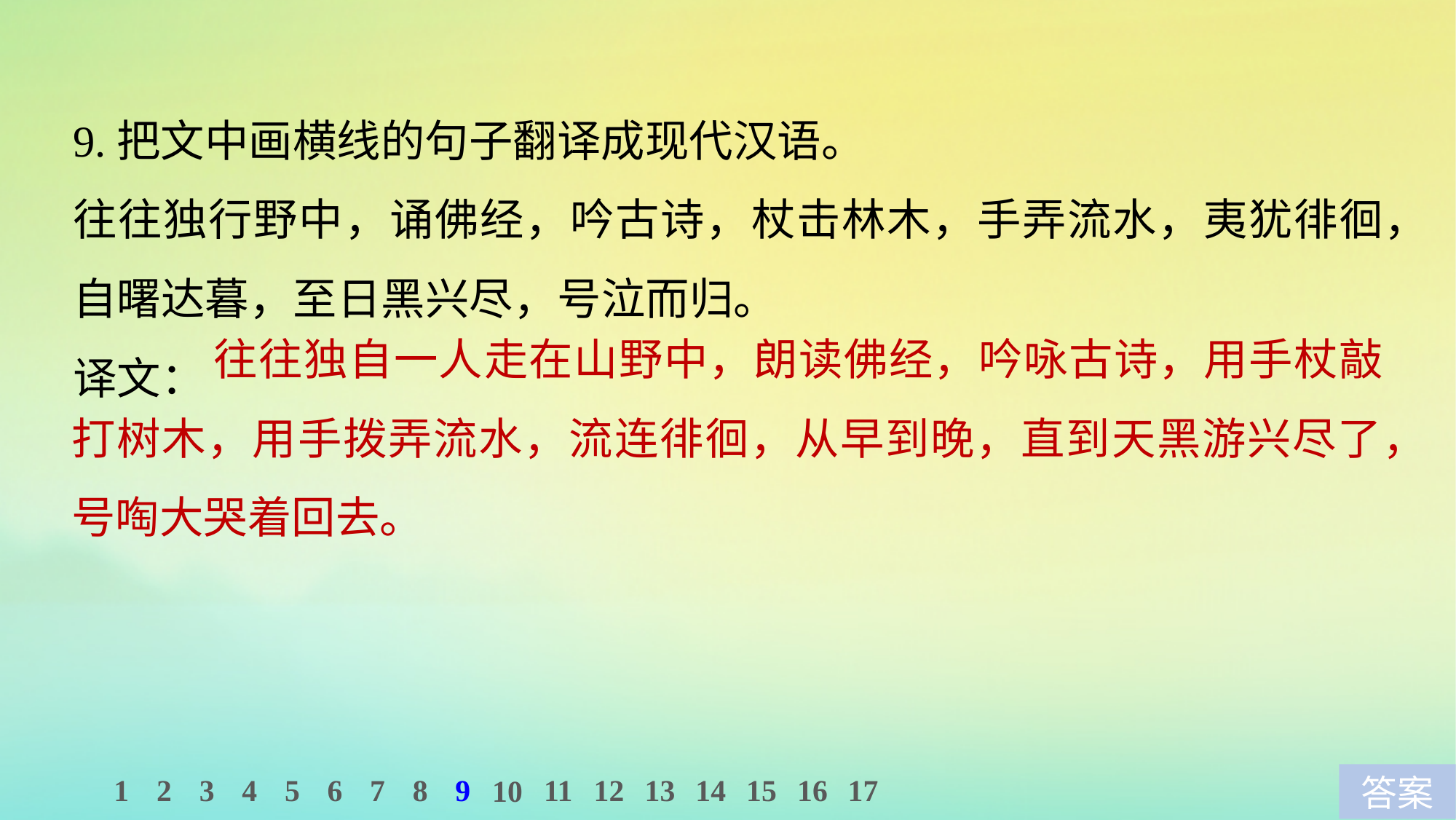

9.把文中画横线的句子翻译成现代汉语。
往往独行野中，诵佛经，吟古诗，杖击林木，手弄流水，夷犹徘徊，自曙达暮，至日黑兴尽，号泣而归。
译文：
	  往往独自一人走在山野中，朗读佛经，吟咏古诗，用手杖敲打树木，用手拨弄流水，流连徘徊，从早到晚，直到天黑游兴尽了，号啕大哭着回去。
1
2
3
4
5
6
7
8
9
11
12
13
14
15
16
17
10
答案